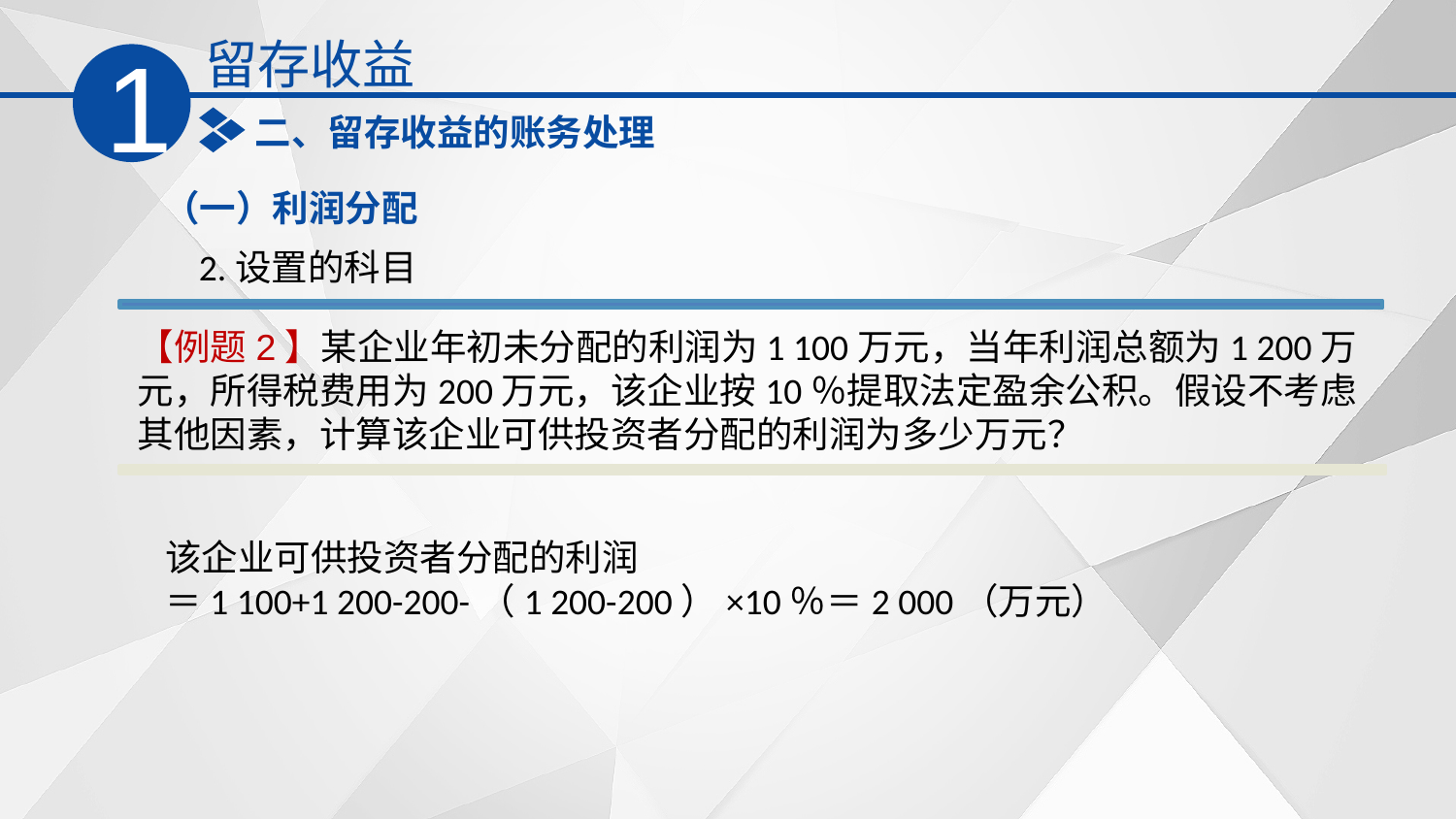

留存收益
1

二、留存收益的账务处理

（一）利润分配
2.设置的科目

【例题2】某企业年初未分配的利润为1 100万元，当年利润总额为1 200万元，所得税费用为200万元，该企业按10％提取法定盈余公积。假设不考虑其他因素，计算该企业可供投资者分配的利润为多少万元？

该企业可供投资者分配的利润
＝1 100+1 200-200-（1 200-200）×10％＝2 000（万元）